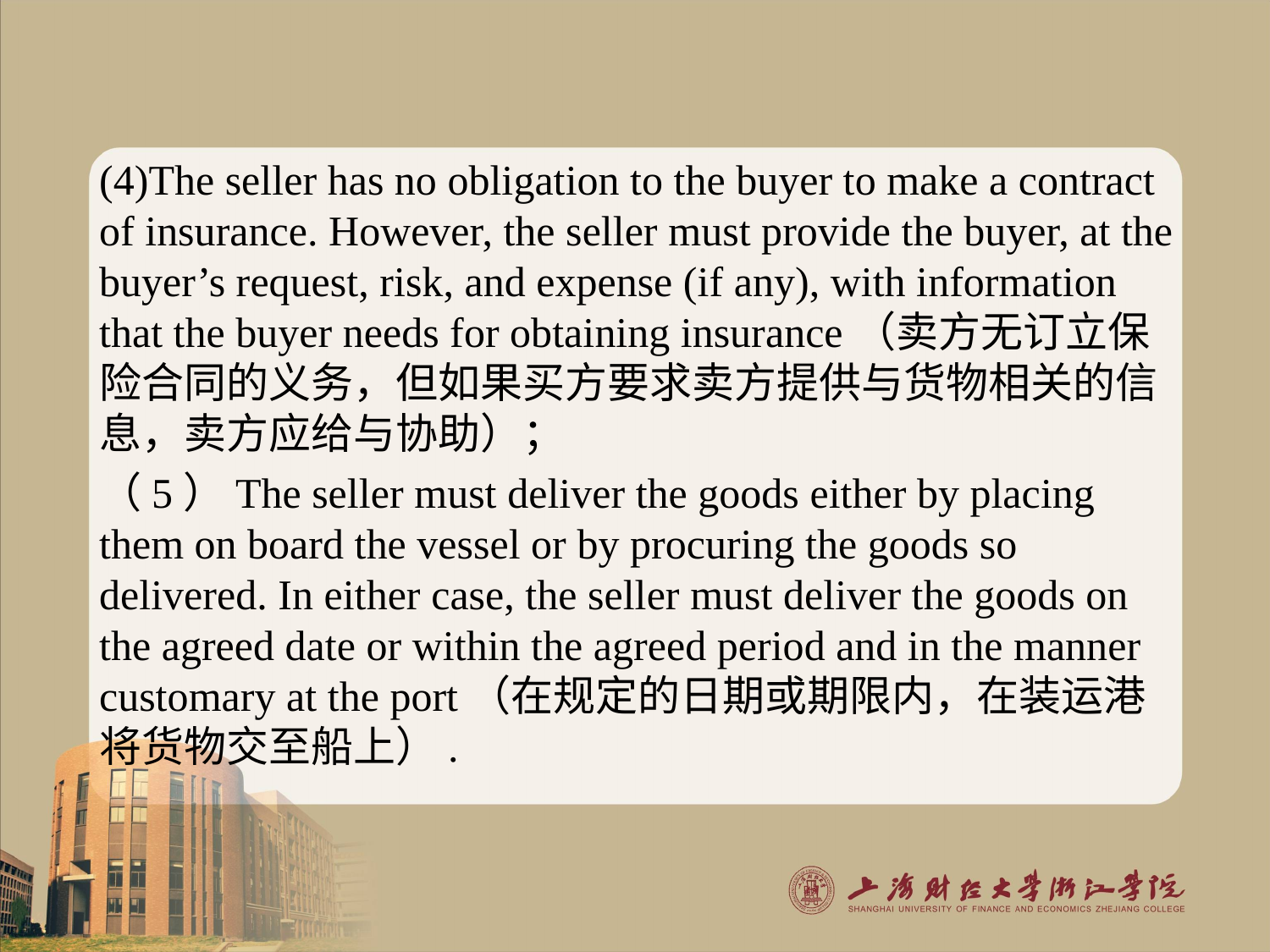

#
(4)The seller has no obligation to the buyer to make a contract of insurance. However, the seller must provide the buyer, at the buyer’s request, risk, and expense (if any), with information that the buyer needs for obtaining insurance（卖方无订立保险合同的义务，但如果买方要求卖方提供与货物相关的信息，卖方应给与协助）；
（5）The seller must deliver the goods either by placing them on board the vessel or by procuring the goods so delivered. In either case, the seller must deliver the goods on the agreed date or within the agreed period and in the manner customary at the port（在规定的日期或期限内，在装运港将货物交至船上）.